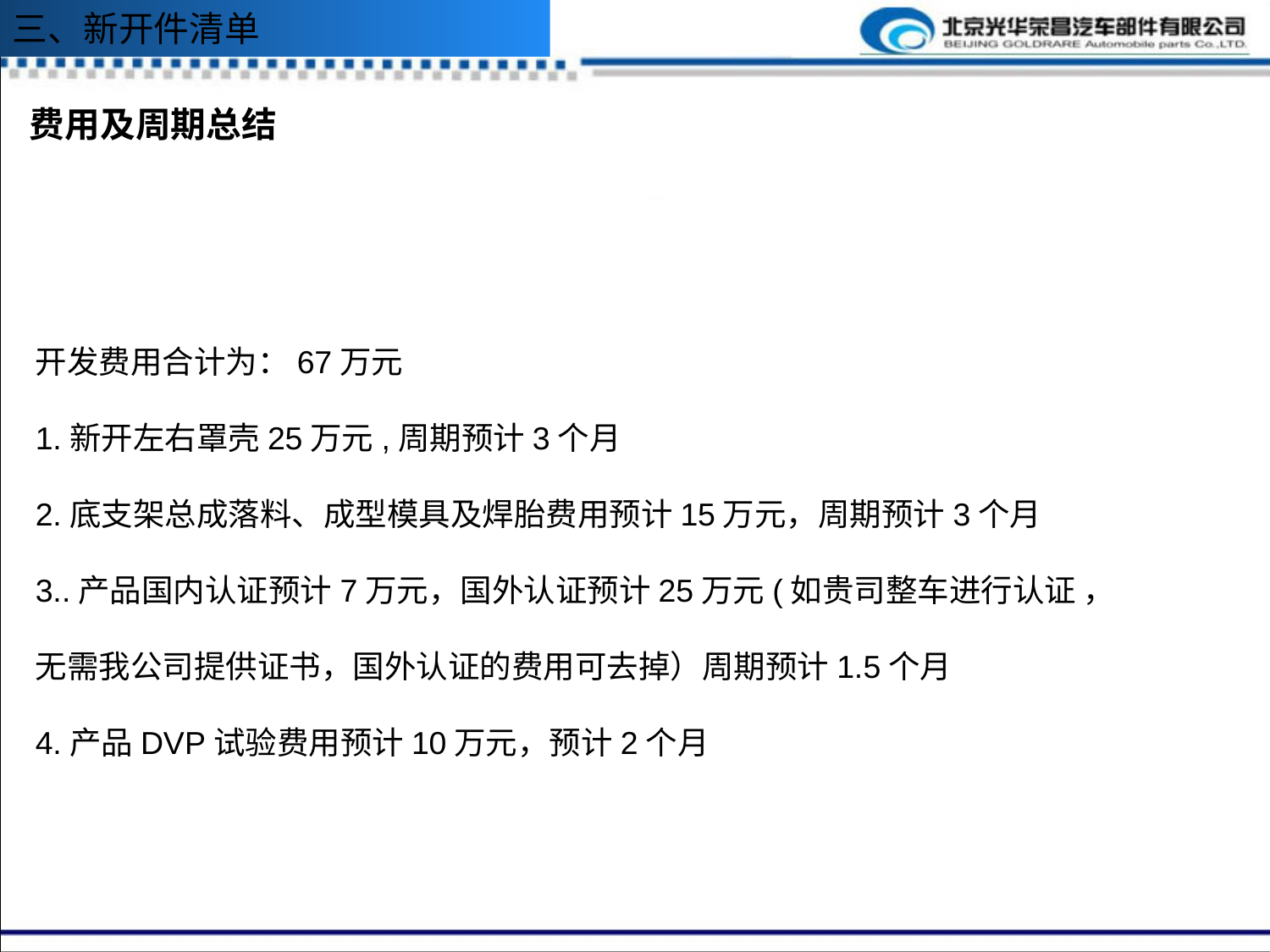

三、新开件清单
费用及周期总结
开发费用合计为：67万元

1.新开左右罩壳25万元,周期预计3个月

2.底支架总成落料、成型模具及焊胎费用预计15万元，周期预计3个月
3..产品国内认证预计7万元，国外认证预计25万元(如贵司整车进行认证 ，

无需我公司提供证书，国外认证的费用可去掉）周期预计1.5个月
4.产品DVP试验费用预计10万元，预计2个月
8